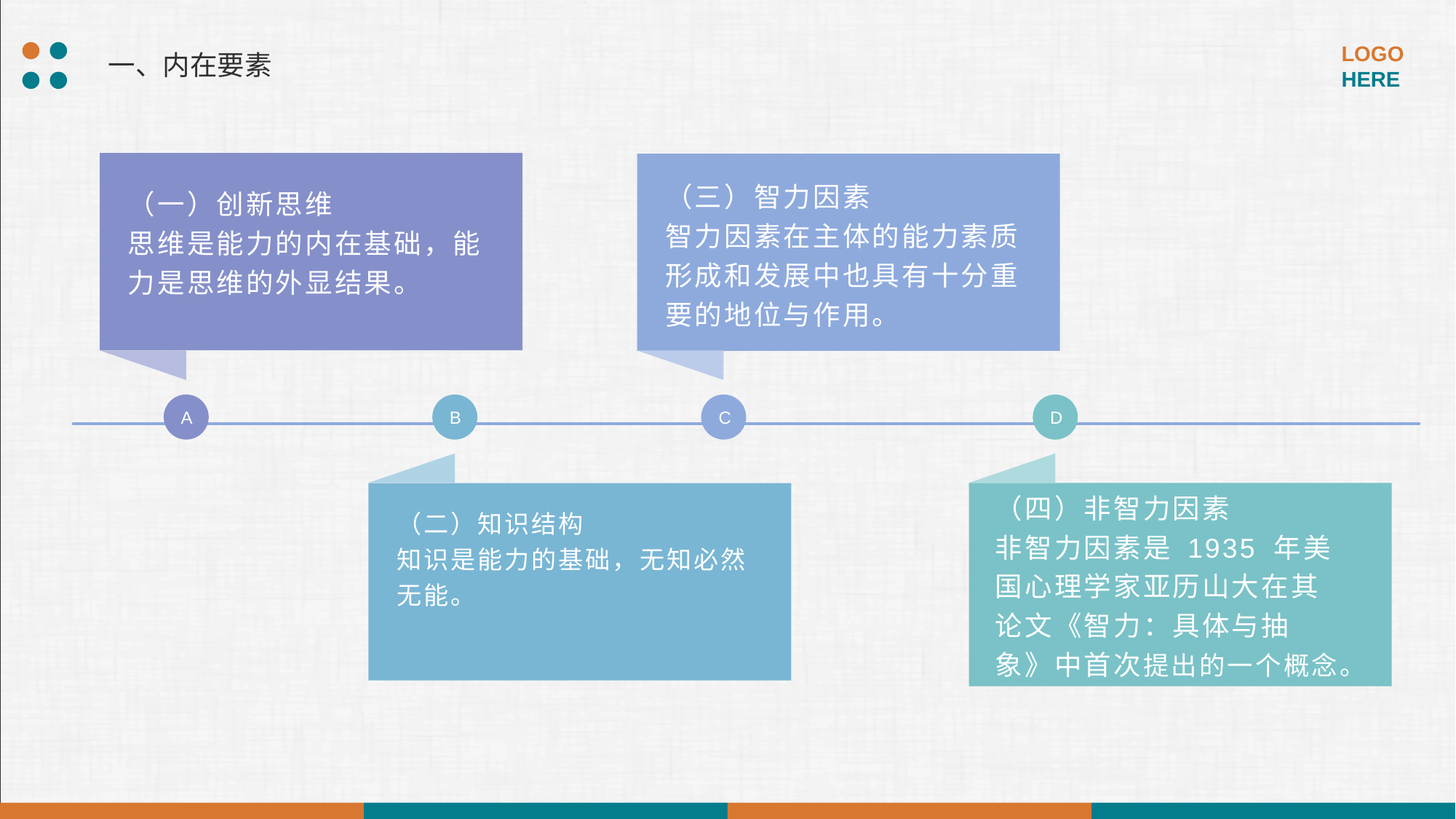

一、内在要素

（一）创新思维
思维是能力的内在基础，能力是思维的外显结果。
（三）智力因素
智力因素在主体的能力素质形成和发展中也具有十分重要的地位与作用。

A
B
C
D

（二）知识结构
知识是能力的基础，无知必然无能。
（四）非智力因素
非智力因素是 1935 年美国心理学家亚历山大在其论文《智力：具体与抽象》中首次提出的一个概念。